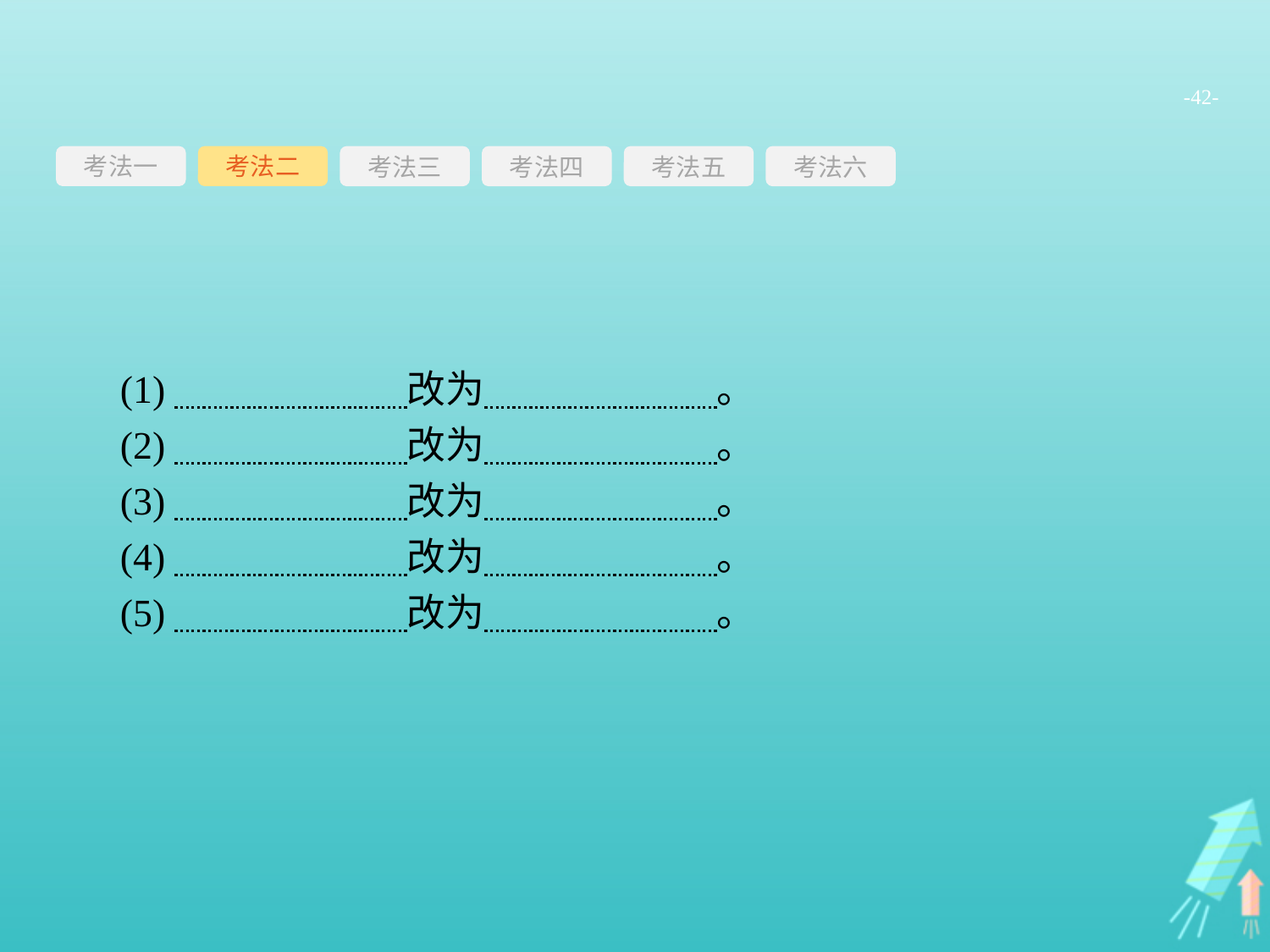

-42-
考法一
考法三
考法四
考法五
考法六
考法二
(1)　　　　　　改为　　　　　　。
(2)　　　　　　改为　　　　　　。
(3)　　　　　　改为　　　　　　。
(4)　　　　　　改为　　　　　　。
(5)　　　　　　改为　　　　　　。